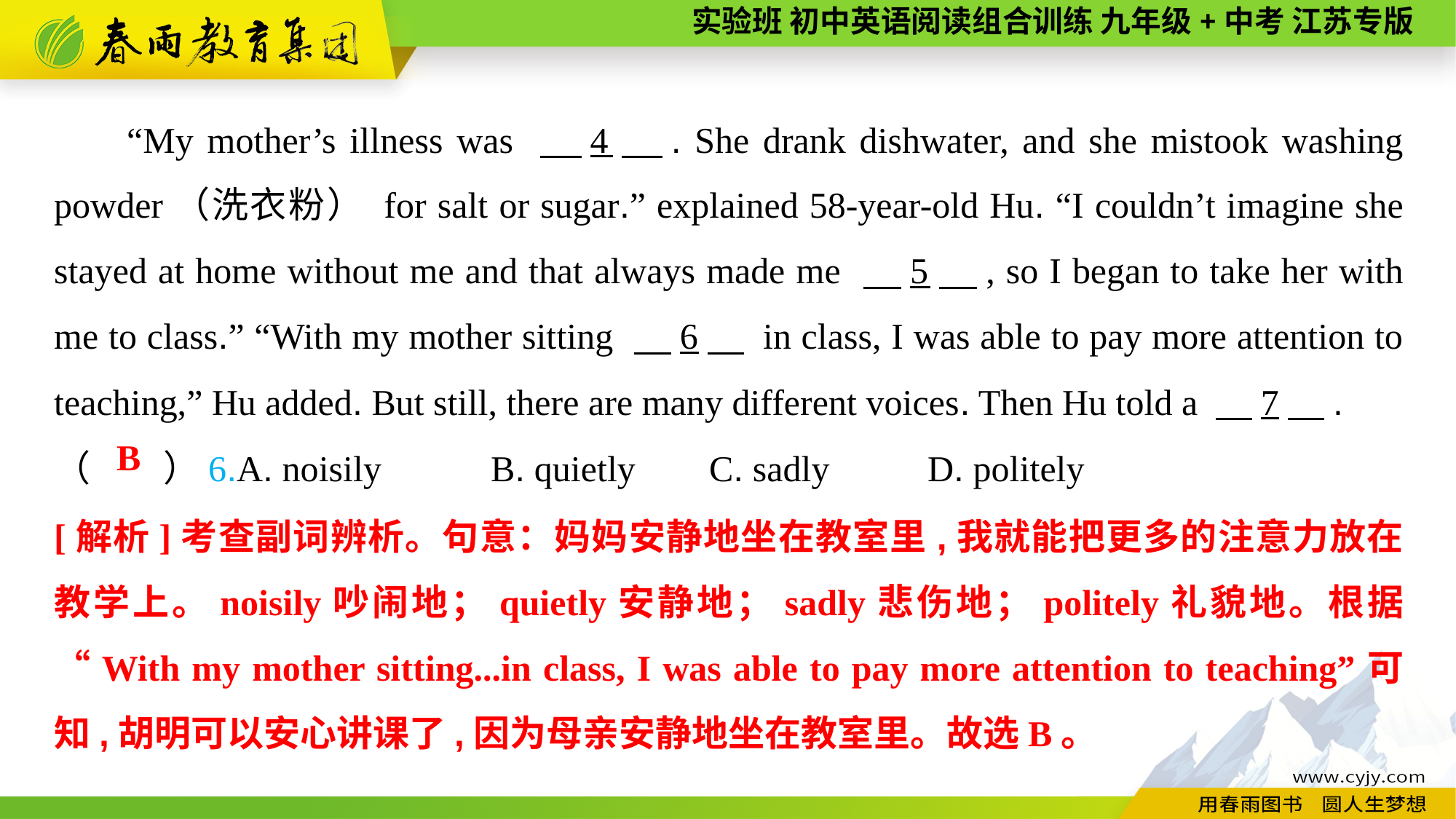

“My mother’s illness was 　4　. She drank dishwater, and she mistook washing powder（洗衣粉） for salt or sugar.” explained 58-year-old Hu. “I couldn’t imagine she stayed at home without me and that always made me 　5　, so I began to take her with me to class.” “With my mother sitting 　6　 in class, I was able to pay more attention to teaching,” Hu added. But still, there are many different voices. Then Hu told a 　7　.
（　　）6.A. noisily	B. quietly	C. sadly	D. politely
B
[解析]考查副词辨析。句意：妈妈安静地坐在教室里,我就能把更多的注意力放在教学上。noisily吵闹地；quietly安静地；sadly悲伤地；politely礼貌地。根据“With my mother sitting...in class, I was able to pay more attention to teaching”可知,胡明可以安心讲课了,因为母亲安静地坐在教室里。故选B。